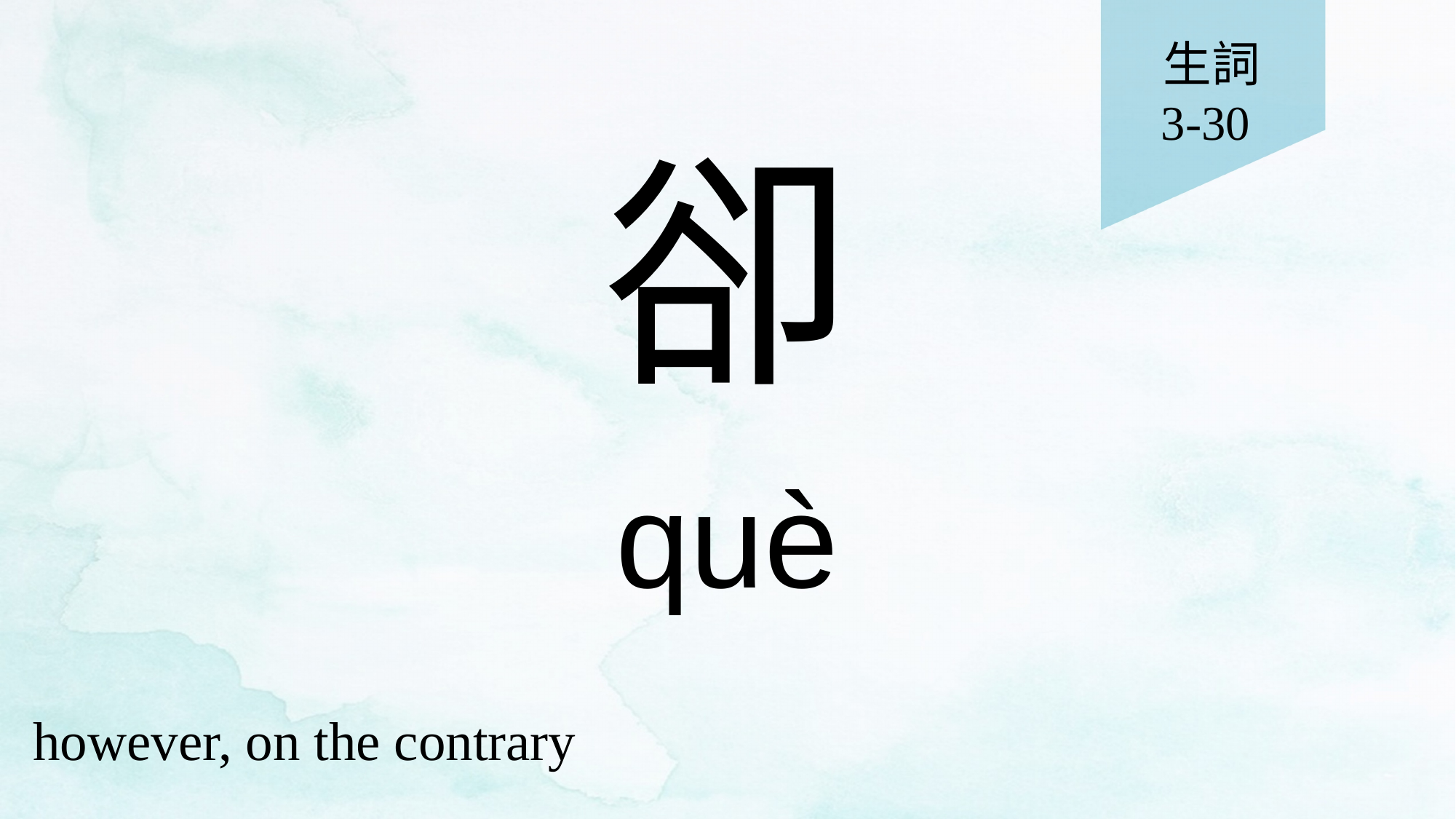

生詞
3-30
# 卻
què
however, on the contrary